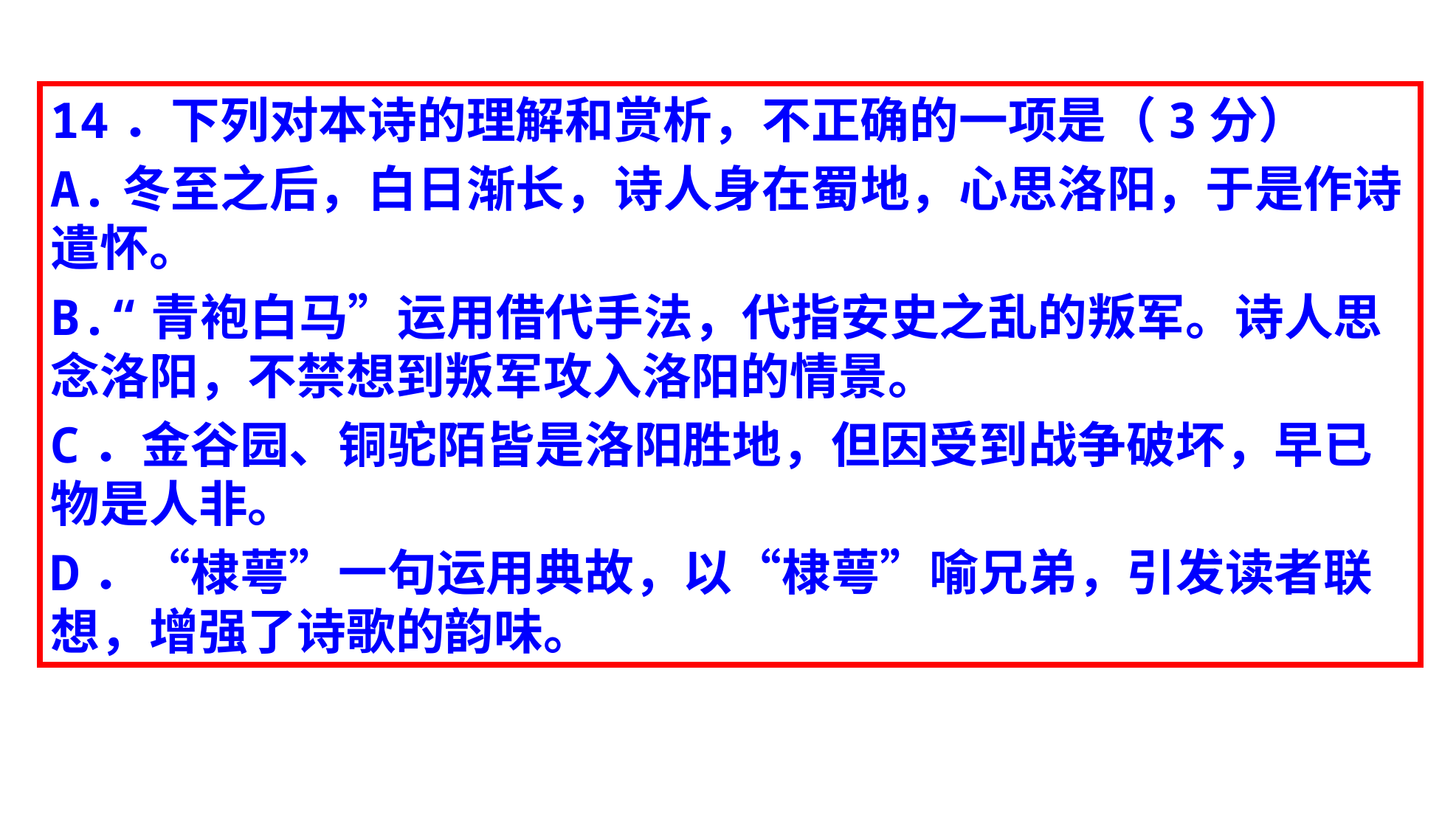

14．下列对本诗的理解和赏析，不正确的一项是（3分）
A.冬至之后，白日渐长，诗人身在蜀地，心思洛阳，于是作诗遣怀。
B.“青袍白马”运用借代手法，代指安史之乱的叛军。诗人思念洛阳，不禁想到叛军攻入洛阳的情景。
C．金谷园、铜驼陌皆是洛阳胜地，但因受到战争破坏，早已物是人非。
D．“棣萼”一句运用典故，以“棣萼”喻兄弟，引发读者联想，增强了诗歌的韵味。